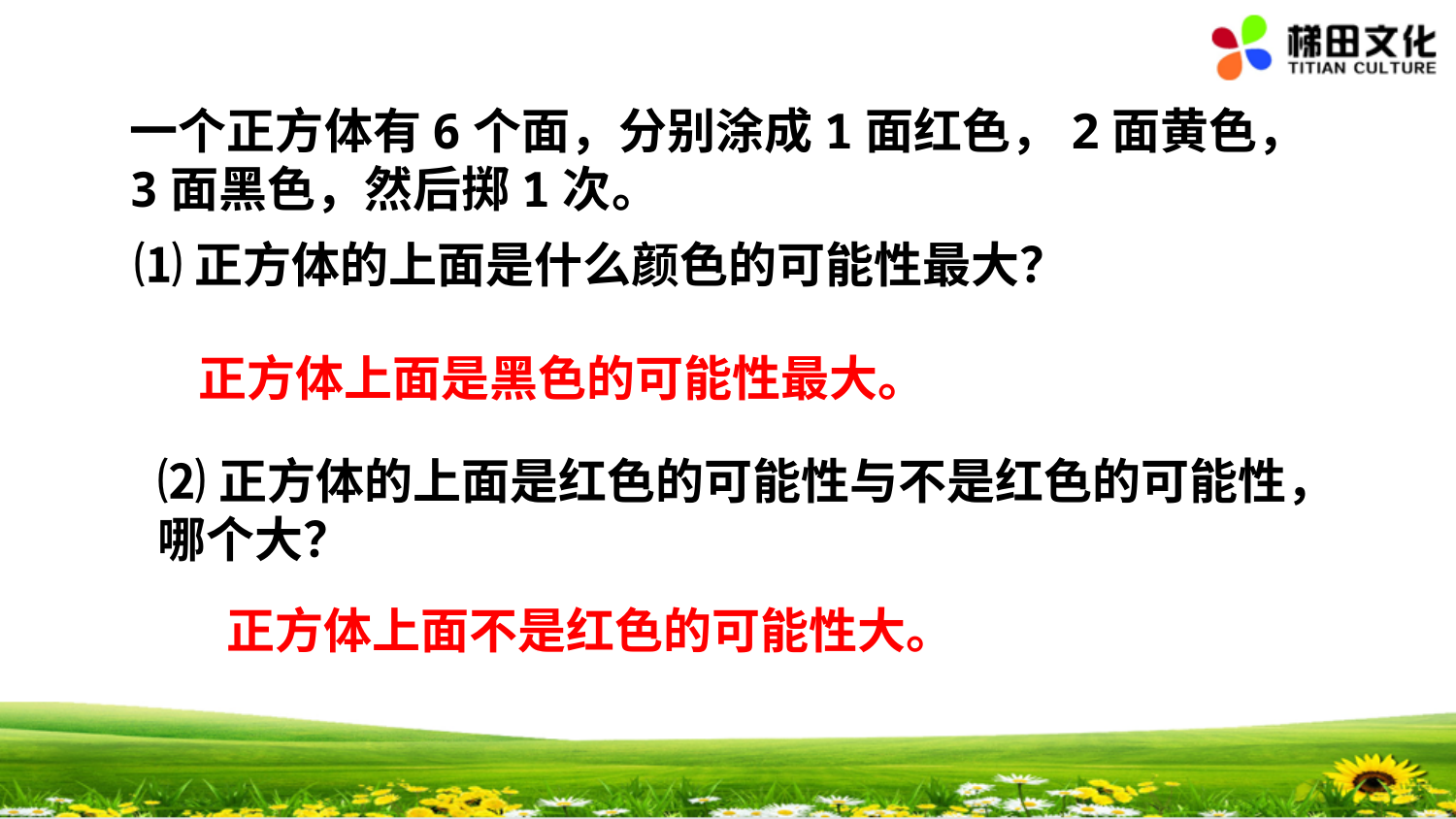

一个正方体有6个面，分别涂成1面红色，2面黄色，3面黑色，然后掷1次。
⑴正方体的上面是什么颜色的可能性最大？
正方体上面是黑色的可能性最大。
⑵正方体的上面是红色的可能性与不是红色的可能性，哪个大？
正方体上面不是红色的可能性大。